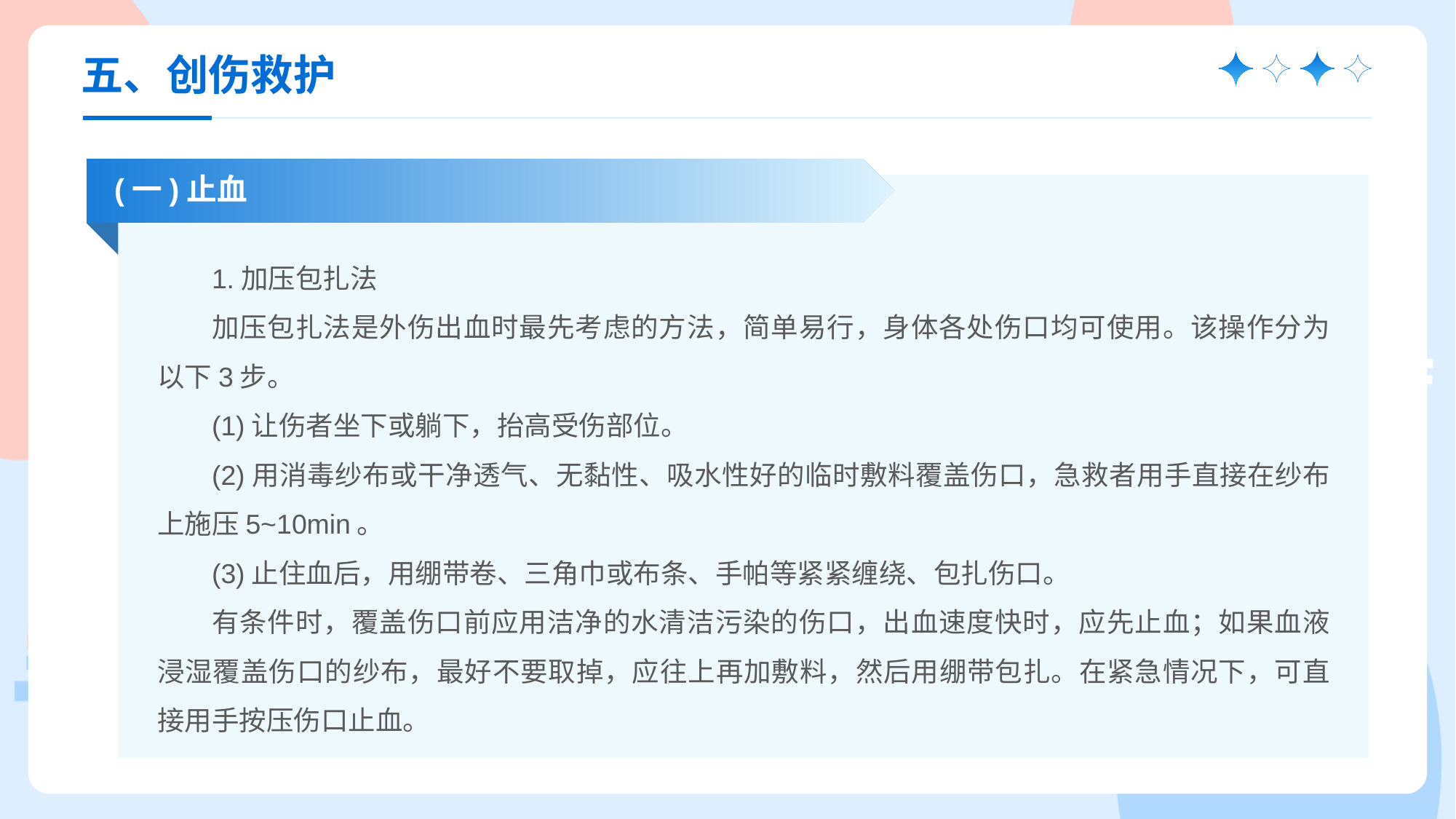

五、创伤救护
(一)止血

1.加压包扎法
加压包扎法是外伤出血时最先考虑的方法，简单易行，身体各处伤口均可使用。该操作分为以下3步。
(1)让伤者坐下或躺下，抬高受伤部位。
(2)用消毒纱布或干净透气、无黏性、吸水性好的临时敷料覆盖伤口，急救者用手直接在纱布上施压5~10min。
(3)止住血后，用绷带卷、三角巾或布条、手帕等紧紧缠绕、包扎伤口。
有条件时，覆盖伤口前应用洁净的水清洁污染的伤口，出血速度快时，应先止血；如果血液浸湿覆盖伤口的纱布，最好不要取掉，应往上再加敷料，然后用绷带包扎。在紧急情况下，可直接用手按压伤口止血。